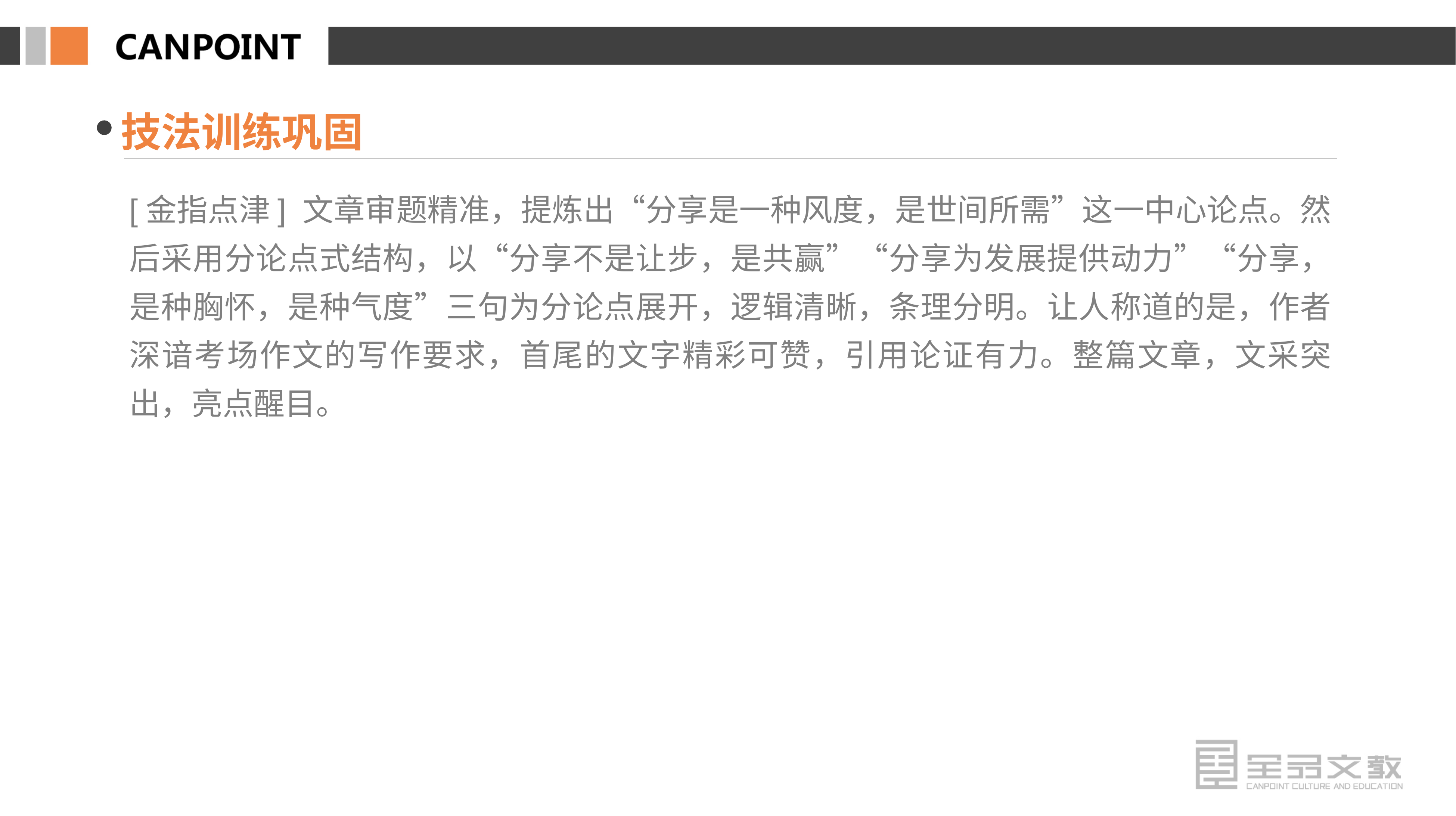

技法训练巩固

[金指点津] 文章审题精准，提炼出“分享是一种风度，是世间所需”这一中心论点。然后采用分论点式结构，以“分享不是让步，是共赢”“分享为发展提供动力”“分享，是种胸怀，是种气度”三句为分论点展开，逻辑清晰，条理分明。让人称道的是，作者深谙考场作文的写作要求，首尾的文字精彩可赞，引用论证有力。整篇文章，文采突出，亮点醒目。